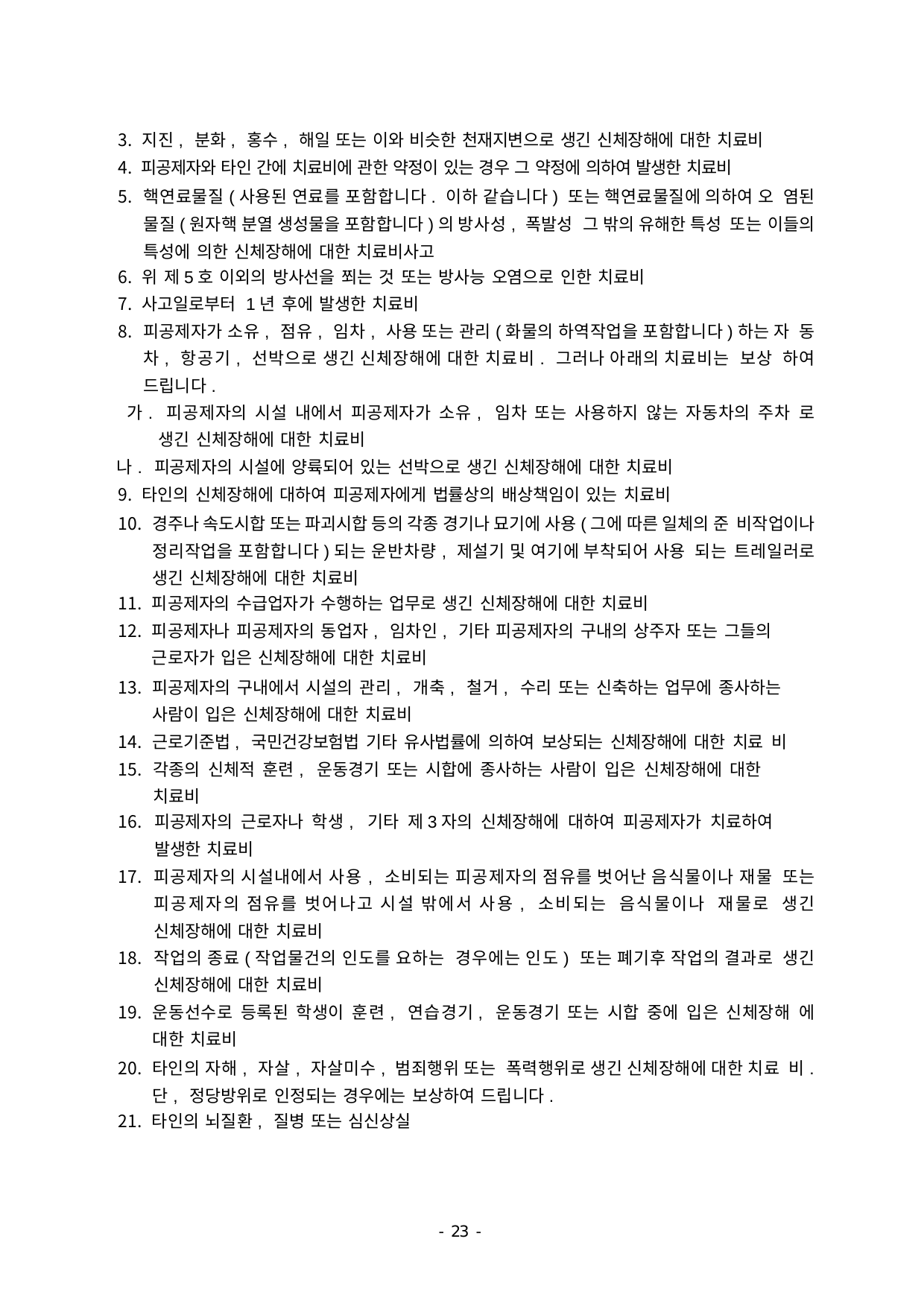

지진, 분화, 홍수, 해일 또는 이와 비슷한 천재지변으로 생긴 신체장해에 대한 치료비
피공제자와 타인 간에 치료비에 관한 약정이 있는 경우 그 약정에 의하여 발생한 치료비
핵연료물질(사용된 연료를 포함합니다. 이하 같습니다) 또는 핵연료물질에 의하여 오  염된 물질(원자핵 분열 생성물을 포함합니다)의 방사성, 폭발성 그 밖의 유해한 특성  또는 이들의 특성에 의한 신체장해에 대한 치료비사고
위 제5호 이외의 방사선을 쬐는 것 또는 방사능 오염으로 인한 치료비
사고일로부터 1년 후에 발생한 치료비
피공제자가 소유, 점유, 임차, 사용 또는 관리(화물의 하역작업을 포함합니다)하는 자  동차, 항공기, 선박으로 생긴 신체장해에 대한 치료비. 그러나 아래의 치료비는 보상  하여 드립니다.
가. 피공제자의 시설 내에서 피공제자가 소유, 임차 또는 사용하지 않는 자동차의 주차  로 생긴 신체장해에 대한 치료비
나. 피공제자의 시설에 양륙되어 있는 선박으로 생긴 신체장해에 대한 치료비
타인의 신체장해에 대하여 피공제자에게 법률상의 배상책임이 있는 치료비
경주나 속도시합 또는 파괴시합 등의 각종 경기나 묘기에 사용(그에 따른 일체의 준  비작업이나 정리작업을 포함합니다)되는 운반차량, 제설기 및 여기에 부착되어 사용  되는 트레일러로 생긴 신체장해에 대한 치료비
피공제자의 수급업자가 수행하는 업무로 생긴 신체장해에 대한 치료비
피공제자나 피공제자의 동업자, 임차인, 기타 피공제자의 구내의 상주자 또는 그들의  근로자가 입은 신체장해에 대한 치료비
피공제자의 구내에서 시설의 관리, 개축, 철거, 수리 또는 신축하는 업무에 종사하는  사람이 입은 신체장해에 대한 치료비
근로기준법, 국민건강보험법 기타 유사법률에 의하여 보상되는 신체장해에 대한 치료  비
각종의 신체적 훈련, 운동경기 또는 시합에 종사하는 사람이 입은 신체장해에 대한  치료비
피공제자의 근로자나 학생, 기타 제3자의 신체장해에 대하여 피공제자가 치료하여
발생한 치료비
피공제자의 시설내에서 사용, 소비되는 피공제자의 점유를 벗어난 음식물이나 재물  또는 피공제자의 점유를 벗어나고 시설 밖에서 사용, 소비되는 음식물이나 재물로  생긴 신체장해에 대한 치료비
작업의 종료(작업물건의 인도를 요하는 경우에는 인도) 또는 폐기후 작업의 결과로  생긴 신체장해에 대한 치료비
운동선수로 등록된 학생이 훈련, 연습경기, 운동경기 또는 시합 중에 입은 신체장해  에 대한 치료비
타인의 자해, 자살, 자살미수, 범죄행위 또는 폭력행위로 생긴 신체장해에 대한 치료  비. 단, 정당방위로 인정되는 경우에는 보상하여 드립니다.
타인의 뇌질환, 질병 또는 심신상실
- 23 -